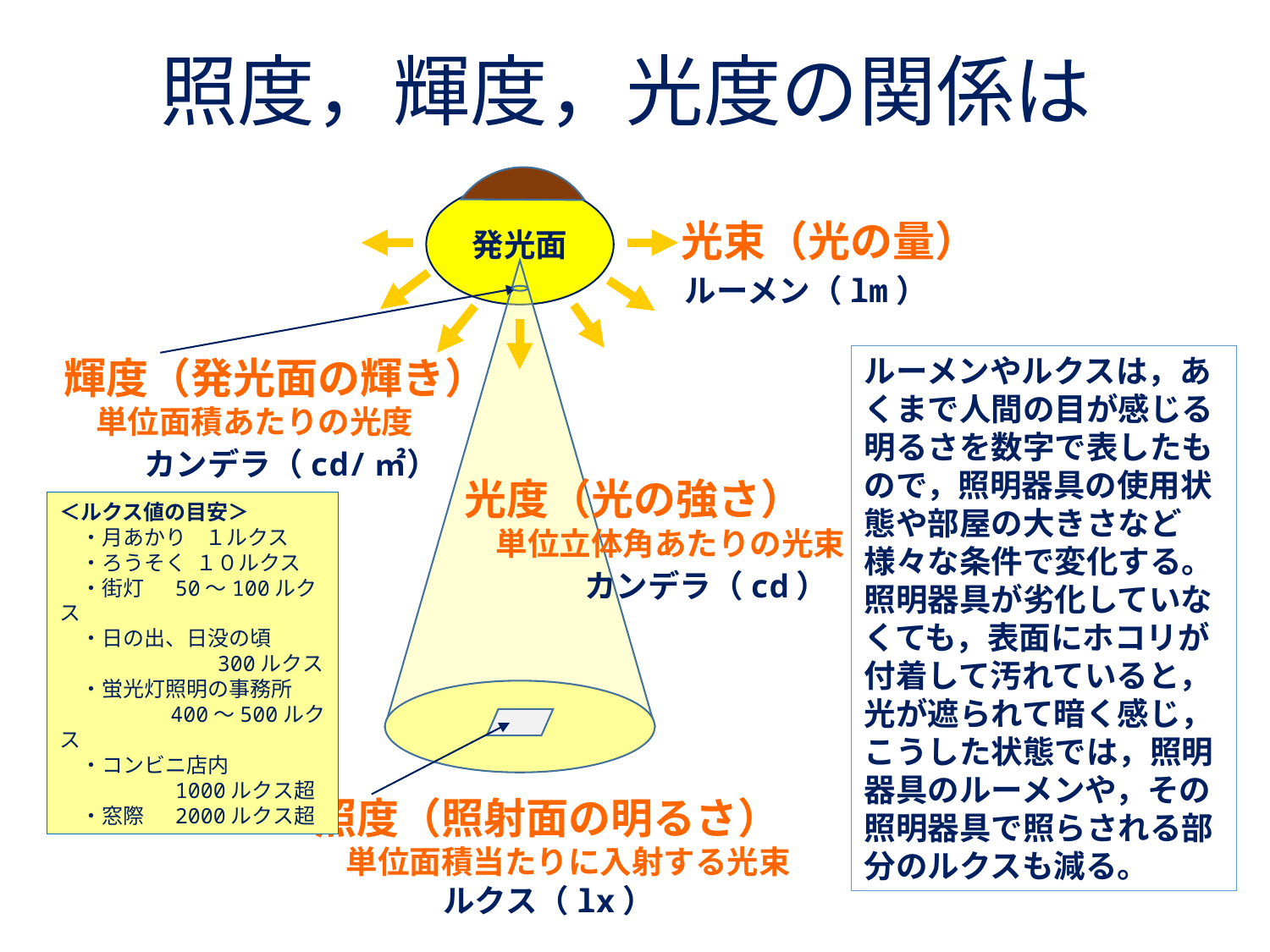

照度，輝度，光度の関係は

発光面
光束（光の量）

ルーメン（lm）
輝度（発光面の輝き）
　単位面積あたりの光度
カンデラ（cd/㎡）
光度（光の強さ）
　単位立体角あたりの光束
カンデラ（cd）

照度（照射面の明るさ）
　単位面積当たりに入射する光束
ルクス（lx）

ルーメンやルクスは，あくまで人間の目が感じる明るさを数字で表したもので，照明器具の使用状態や部屋の大きさなど様々な条件で変化する。照明器具が劣化していなくても，表面にホコリが付着して汚れていると，光が遮られて暗く感じ，こうした状態では，照明器具のルーメンや，その照明器具で照らされる部分のルクスも減る。
＜ルクス値の目安＞
　・月あかり    １ルクス
　・ろうそく  １０ルクス
　・街灯　 50～100ルクス
　・日の出、日没の頃
　　　　　　　 300ルクス
　・蛍光灯照明の事務所
　　　　　400～500ルクス
　・コンビニ店内
　　　　　 1000ルクス超
　・窓際 　2000ルクス超